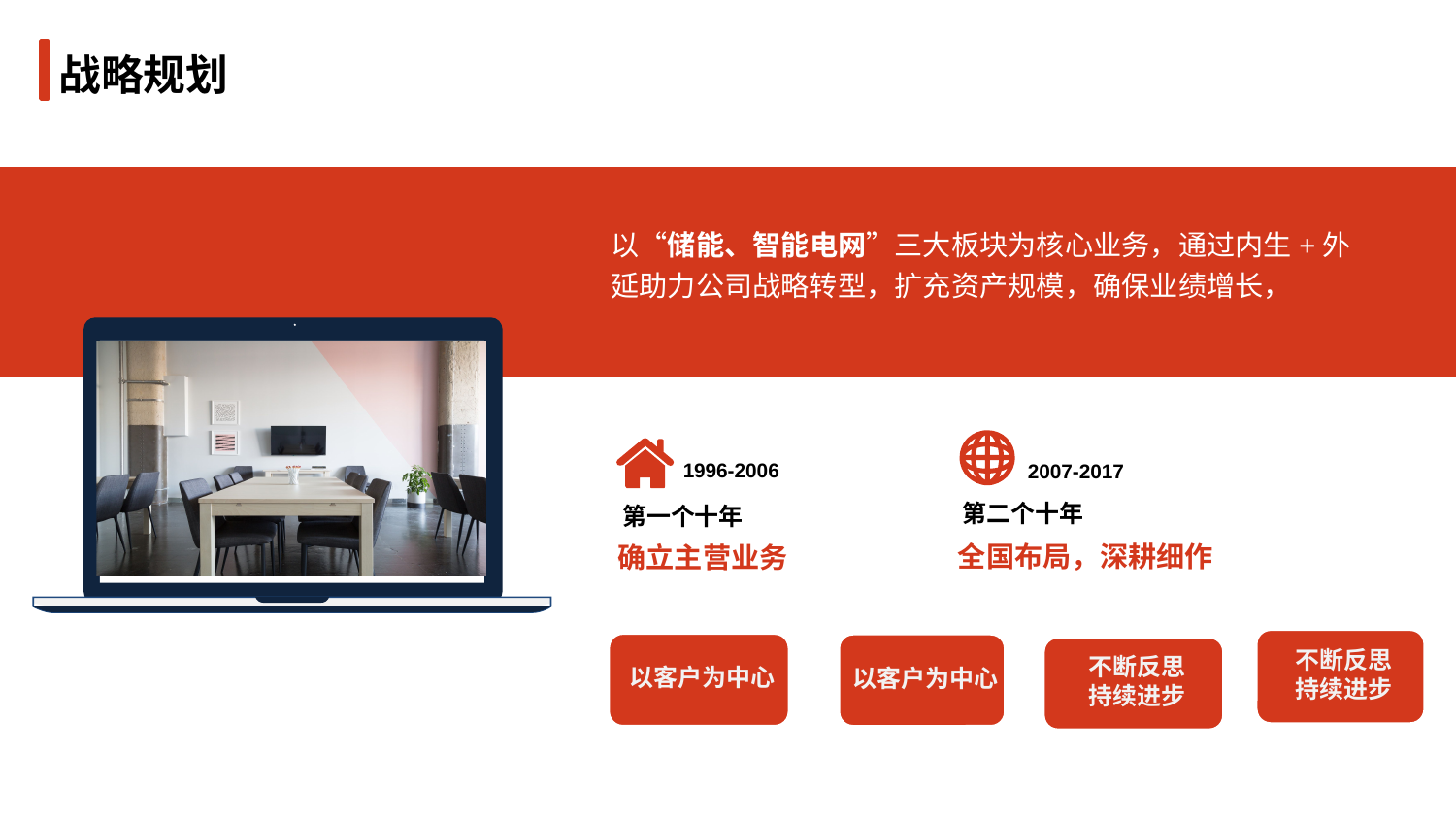

战略规划

以“储能、智能电网”三大板块为核心业务，通过内生+外延助力公司战略转型，扩充资产规模，确保业绩增长，

1996-2006
2007-2017
第二个十年
第一个十年
全国布局，深耕细作
确立主营业务
不断反思
持续进步
以客户为中心
以客户为中心
不断反思
持续进步